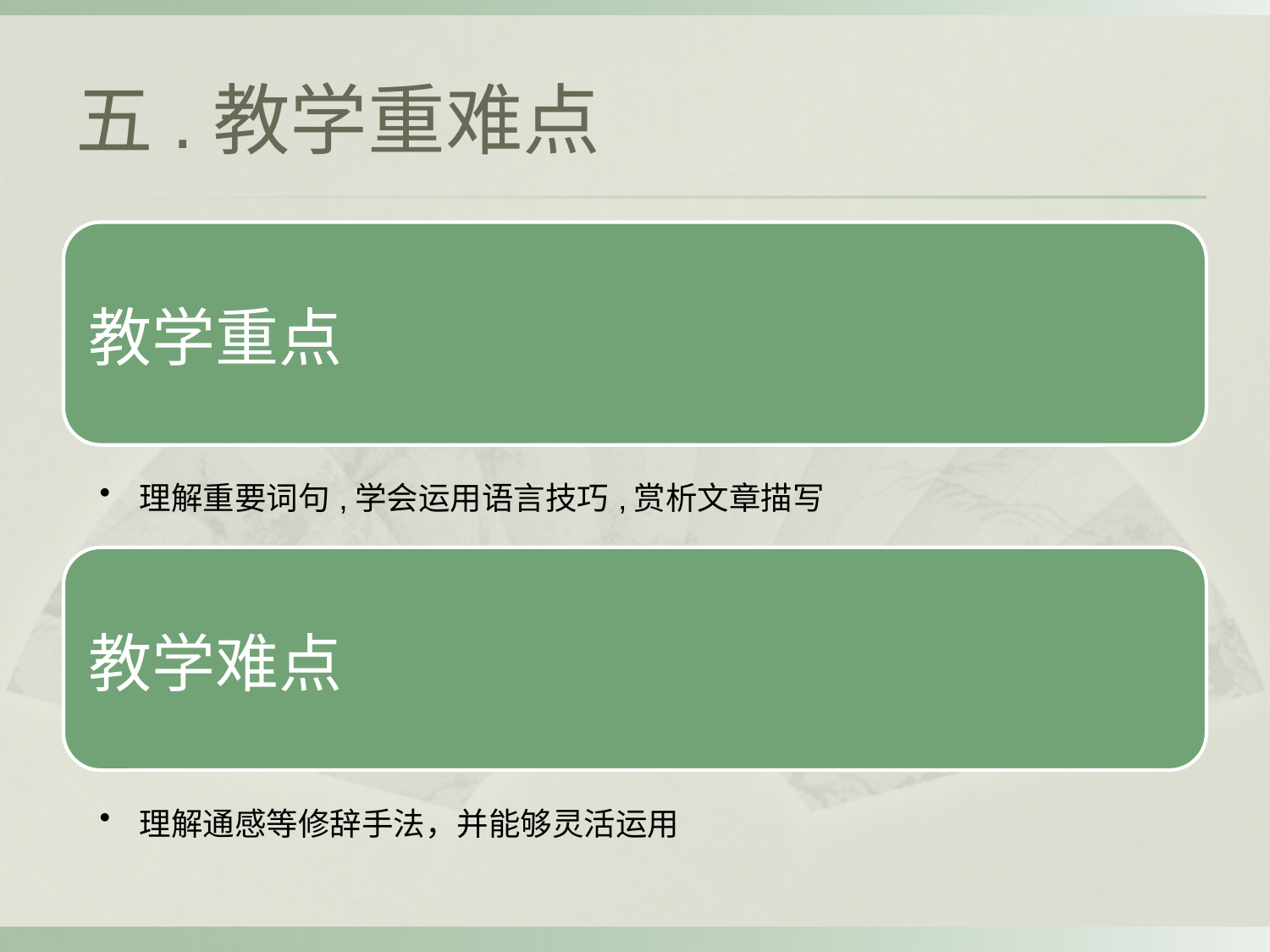

# 五.教学重难点
教学重点
理解重要词句,学会运用语言技巧,赏析文章描写
教学难点
理解通感等修辞手法，并能够灵活运用